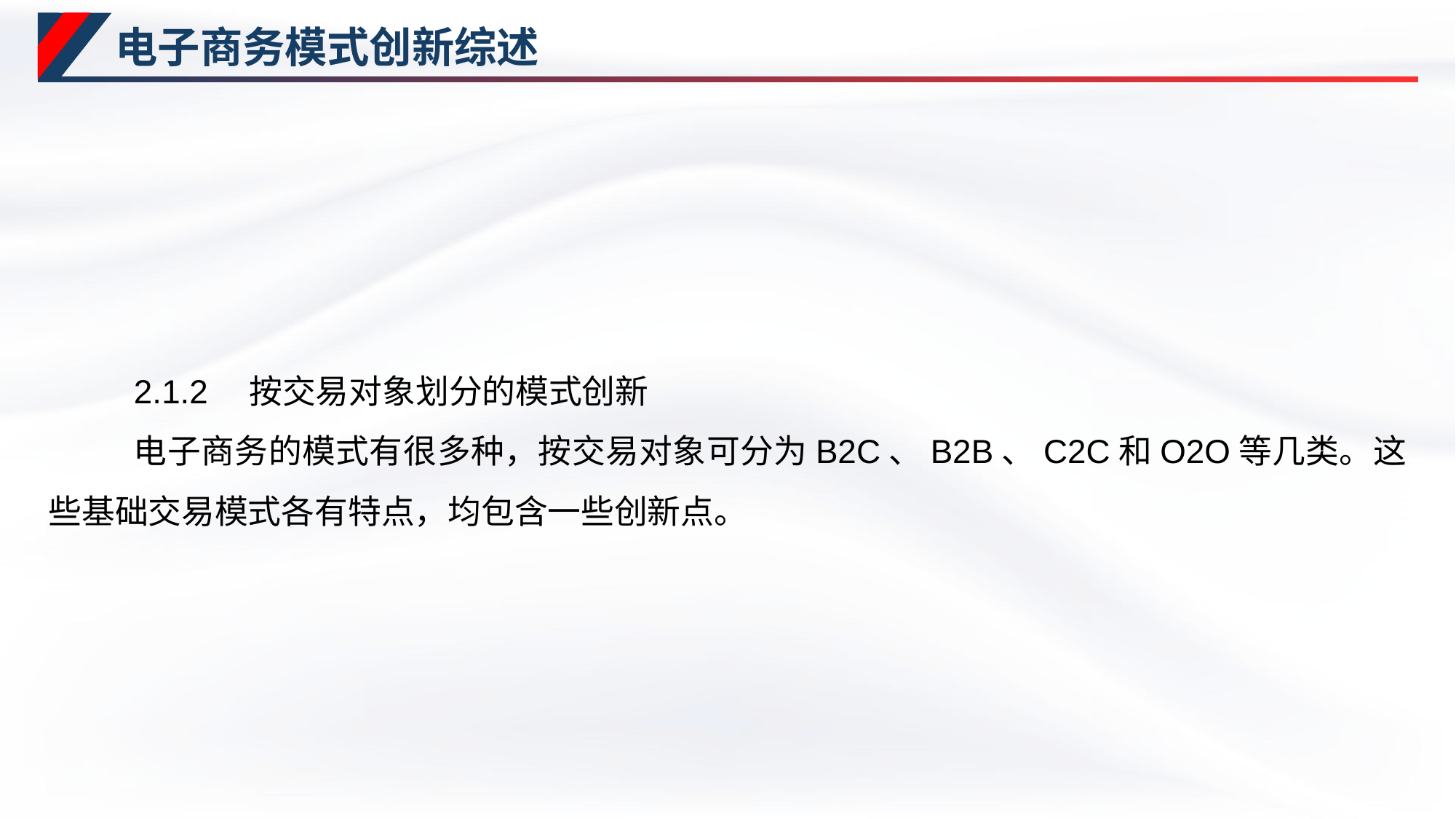

# 电子商务模式创新综述
2.1.2　按交易对象划分的模式创新
电子商务的模式有很多种，按交易对象可分为B2C、B2B、C2C和O2O等几类。这些基础交易模式各有特点，均包含一些创新点。